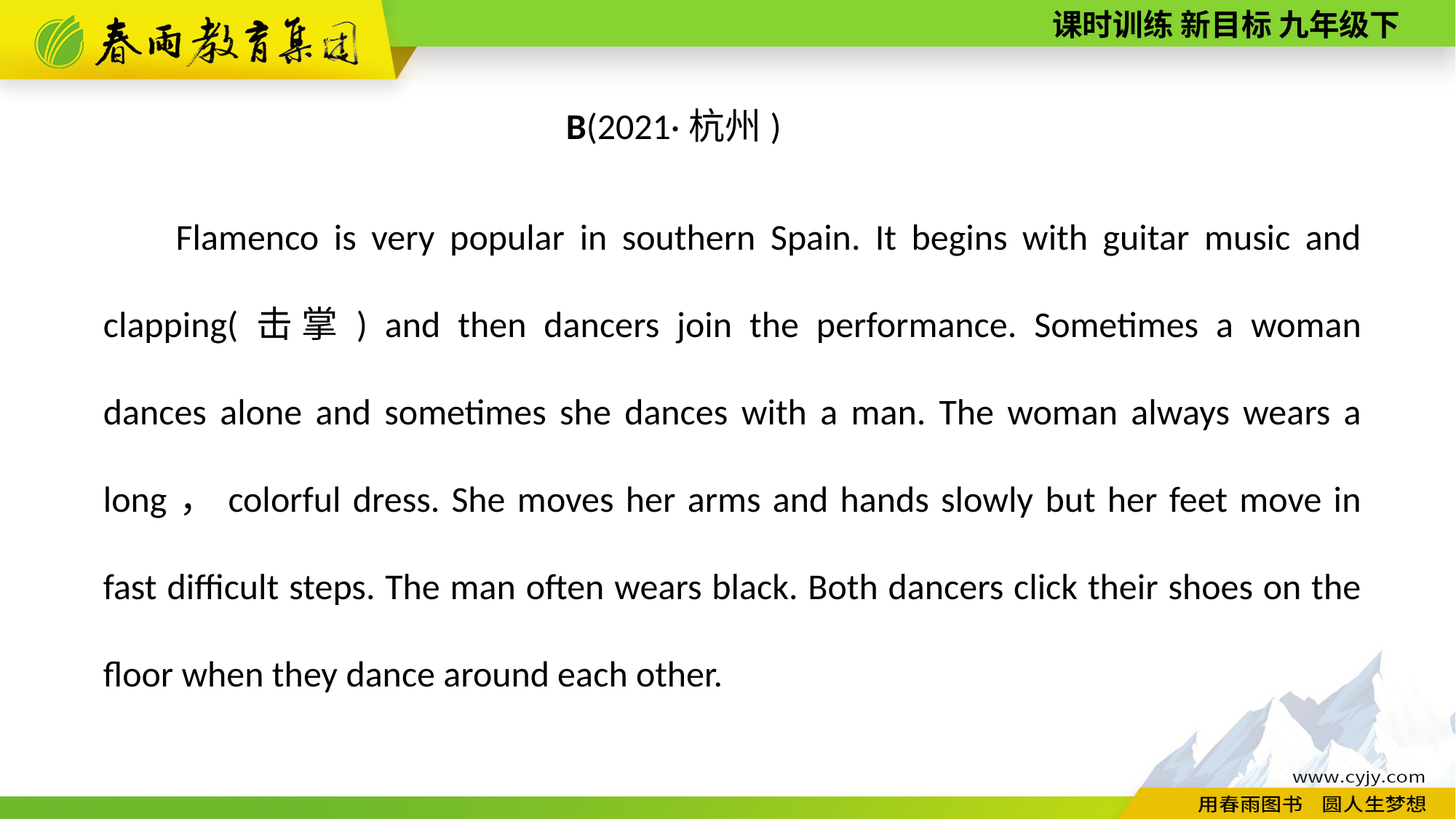

B(2021·杭州)
Flamenco is very popular in southern Spain. It begins with guitar music and clapping(击掌) and then dancers join the performance. Sometimes a woman dances alone and sometimes she dances with a man. The woman always wears a long，colorful dress. She moves her arms and hands slowly but her feet move in fast difficult steps. The man often wears black. Both dancers click their shoes on the floor when they dance around each other.